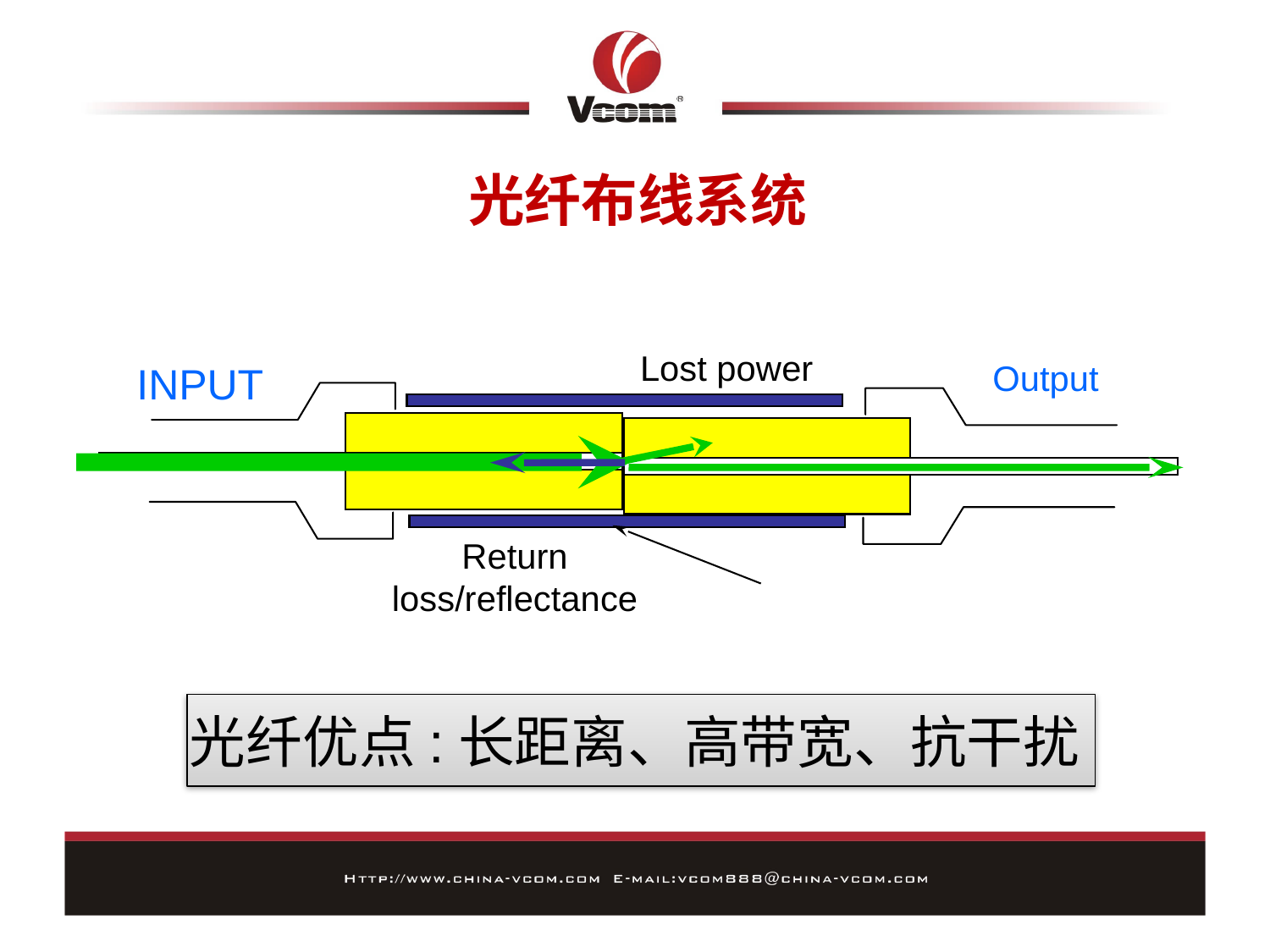

光纤布线系统
Lost power

Output
INPUT

Return loss/reflectance
光纤优点:长距离、高带宽、抗干扰